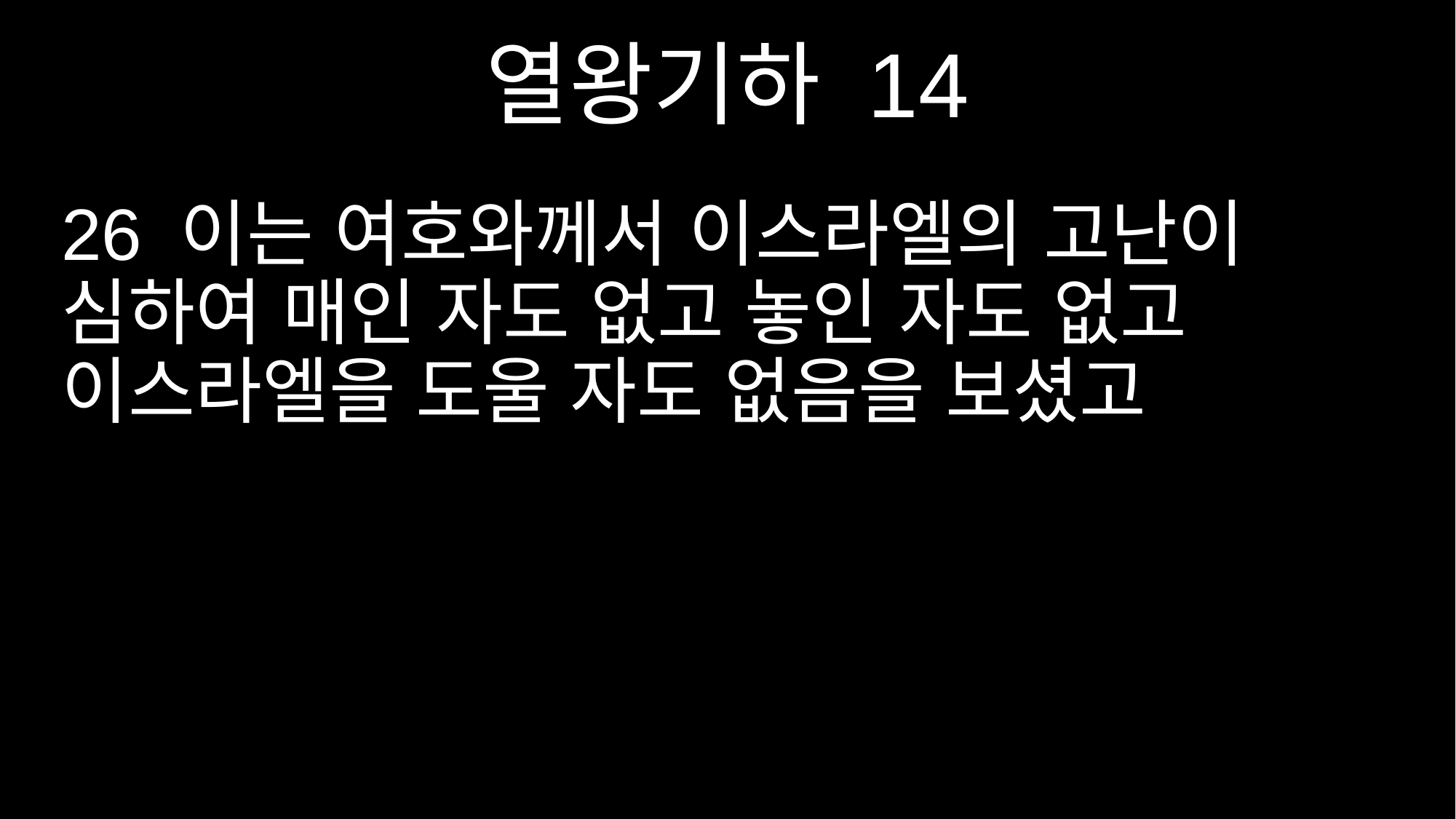

열왕기하 14
26 이는 여호와께서 이스라엘의 고난이 심하여 매인 자도 없고 놓인 자도 없고 이스라엘을 도울 자도 없음을 보셨고